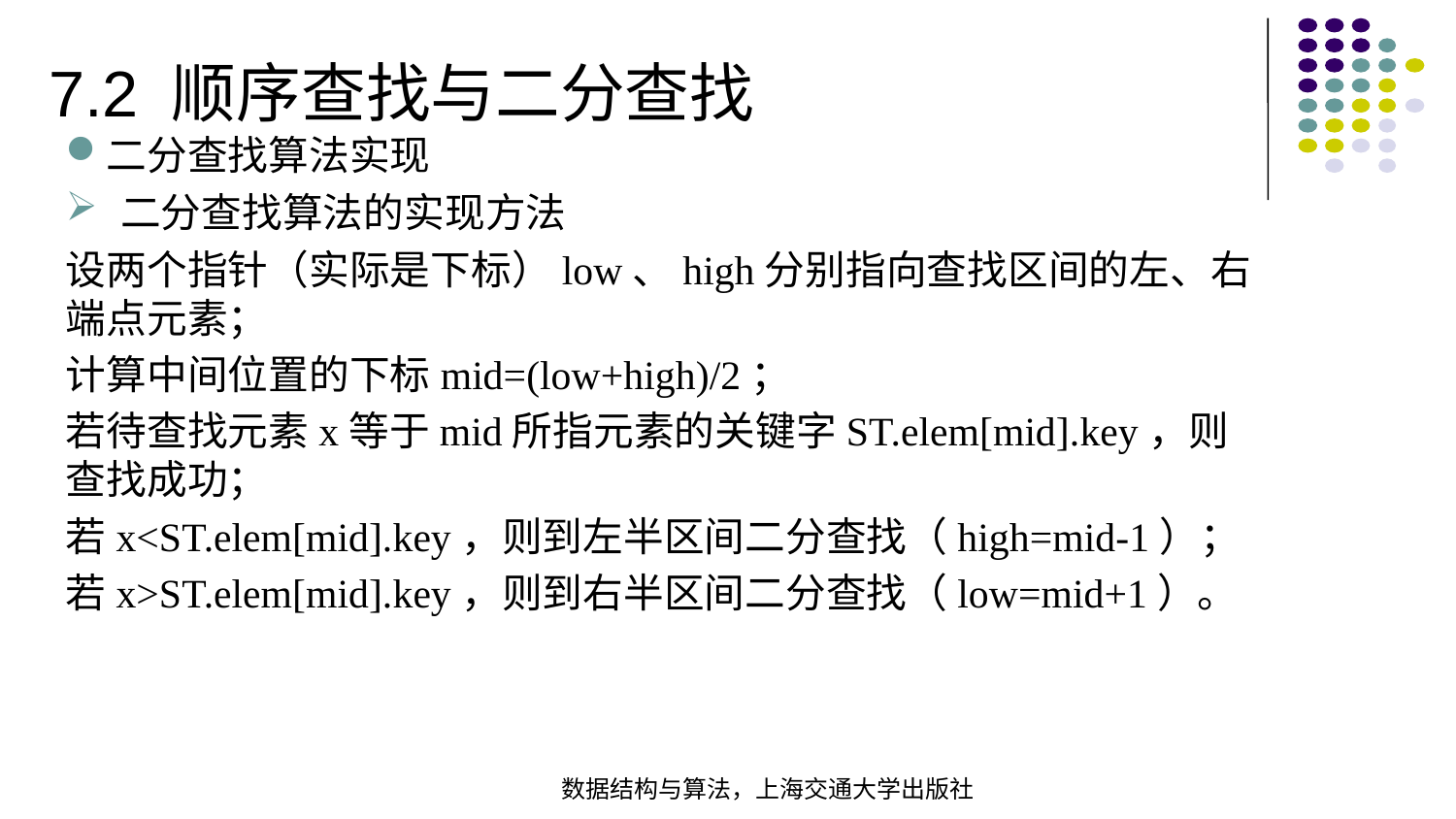

7.2 顺序查找与二分查找
二分查找算法实现
二分查找算法的实现方法
设两个指针（实际是下标）low、high分别指向查找区间的左、右端点元素；
计算中间位置的下标mid=(low+high)/2；
若待查找元素x等于mid所指元素的关键字ST.elem[mid].key，则查找成功；
若x<ST.elem[mid].key，则到左半区间二分查找（high=mid-1）；
若x>ST.elem[mid].key，则到右半区间二分查找（low=mid+1）。